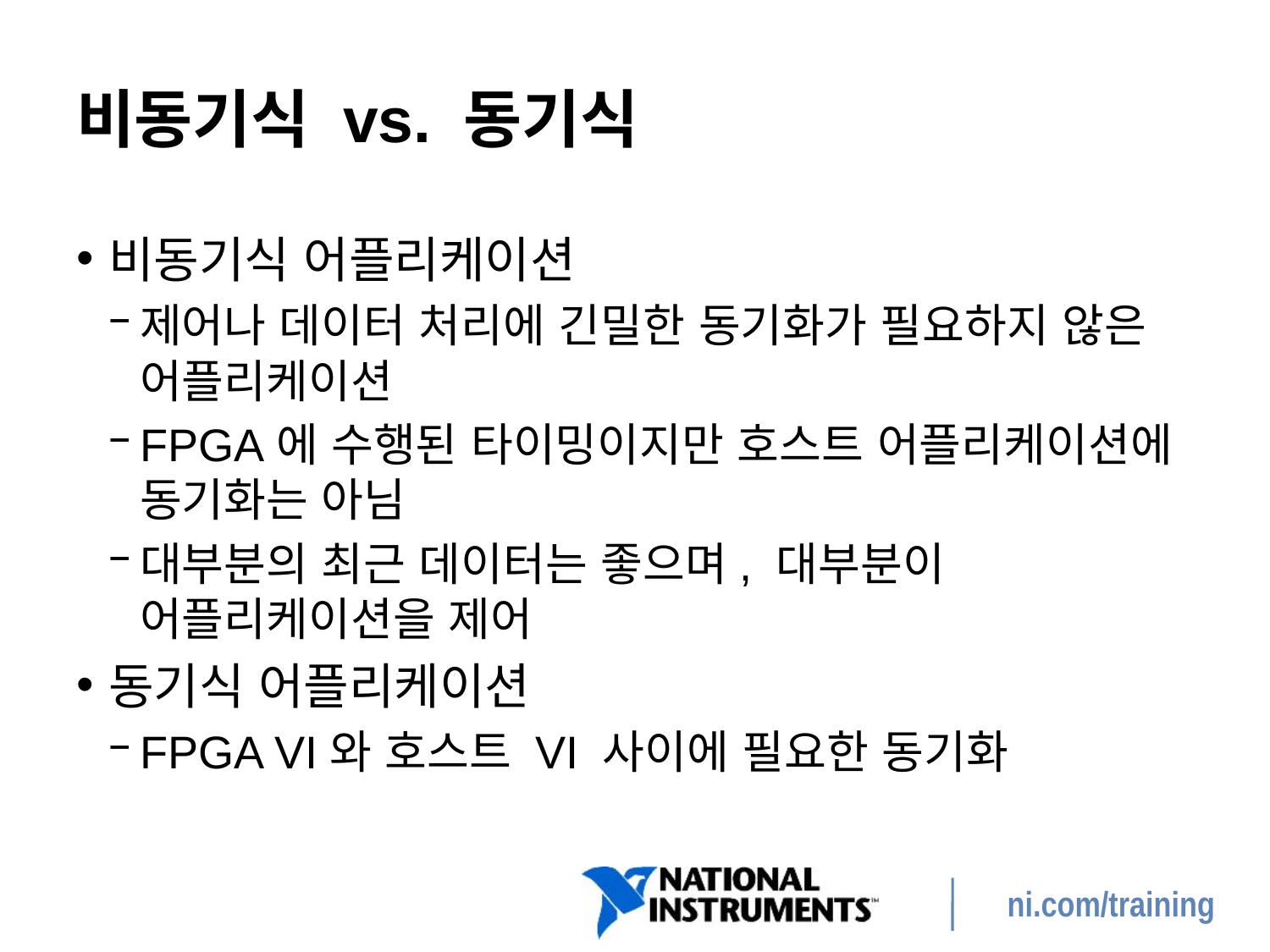

# 비동기식 vs. 동기식
비동기식 어플리케이션
제어나 데이터 처리에 긴밀한 동기화가 필요하지 않은 어플리케이션
FPGA에 수행된 타이밍이지만 호스트 어플리케이션에 동기화는 아님
대부분의 최근 데이터는 좋으며, 대부분이 어플리케이션을 제어
동기식 어플리케이션
FPGA VI와 호스트 VI 사이에 필요한 동기화